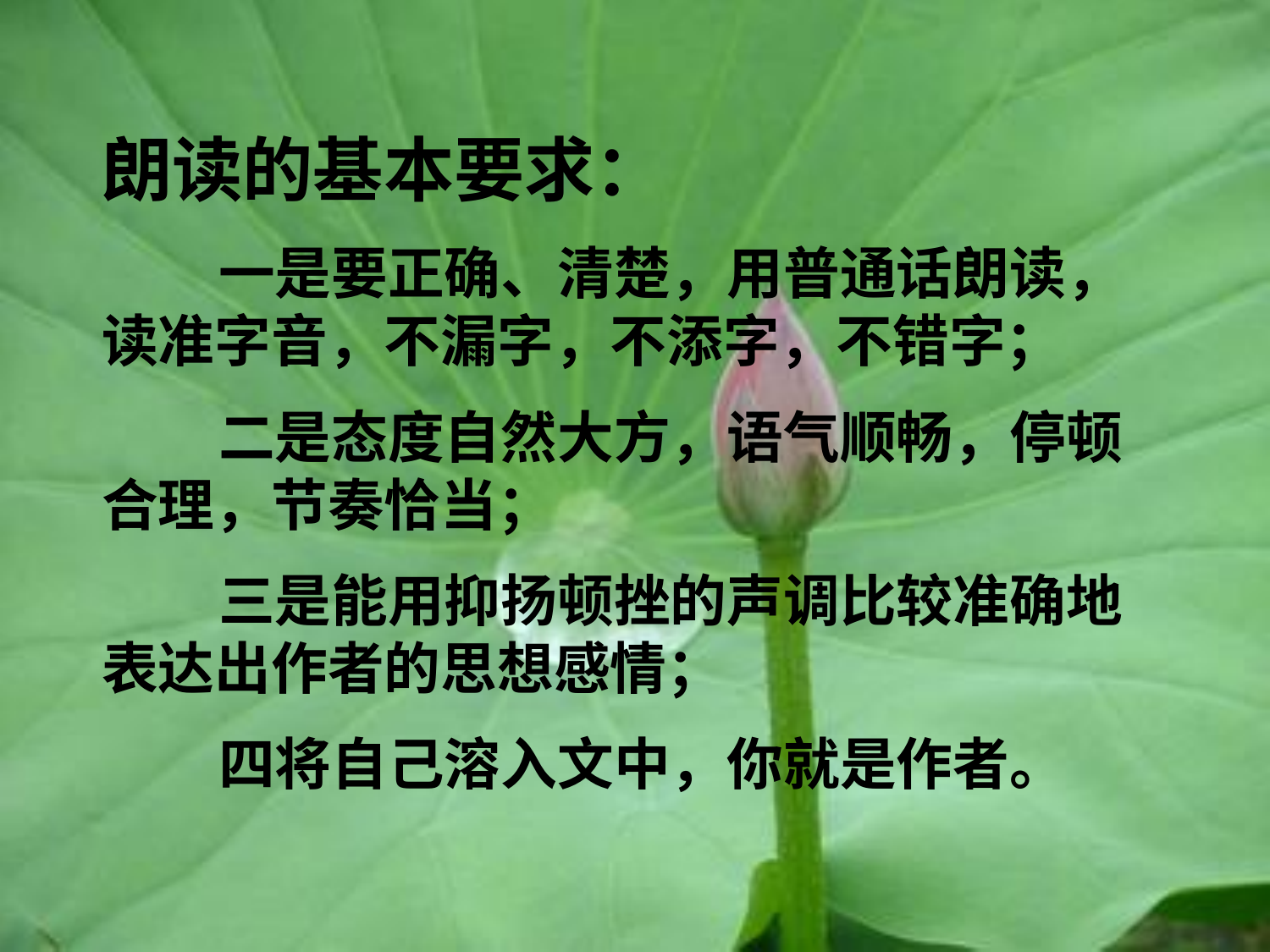

朗读的基本要求：
        一是要正确、清楚，用普通话朗读，读准字音，不漏字，不添字，不错字；
        二是态度自然大方，语气顺畅，停顿合理，节奏恰当；
        三是能用抑扬顿挫的声调比较准确地表达出作者的思想感情；
        四将自己溶入文中，你就是作者。